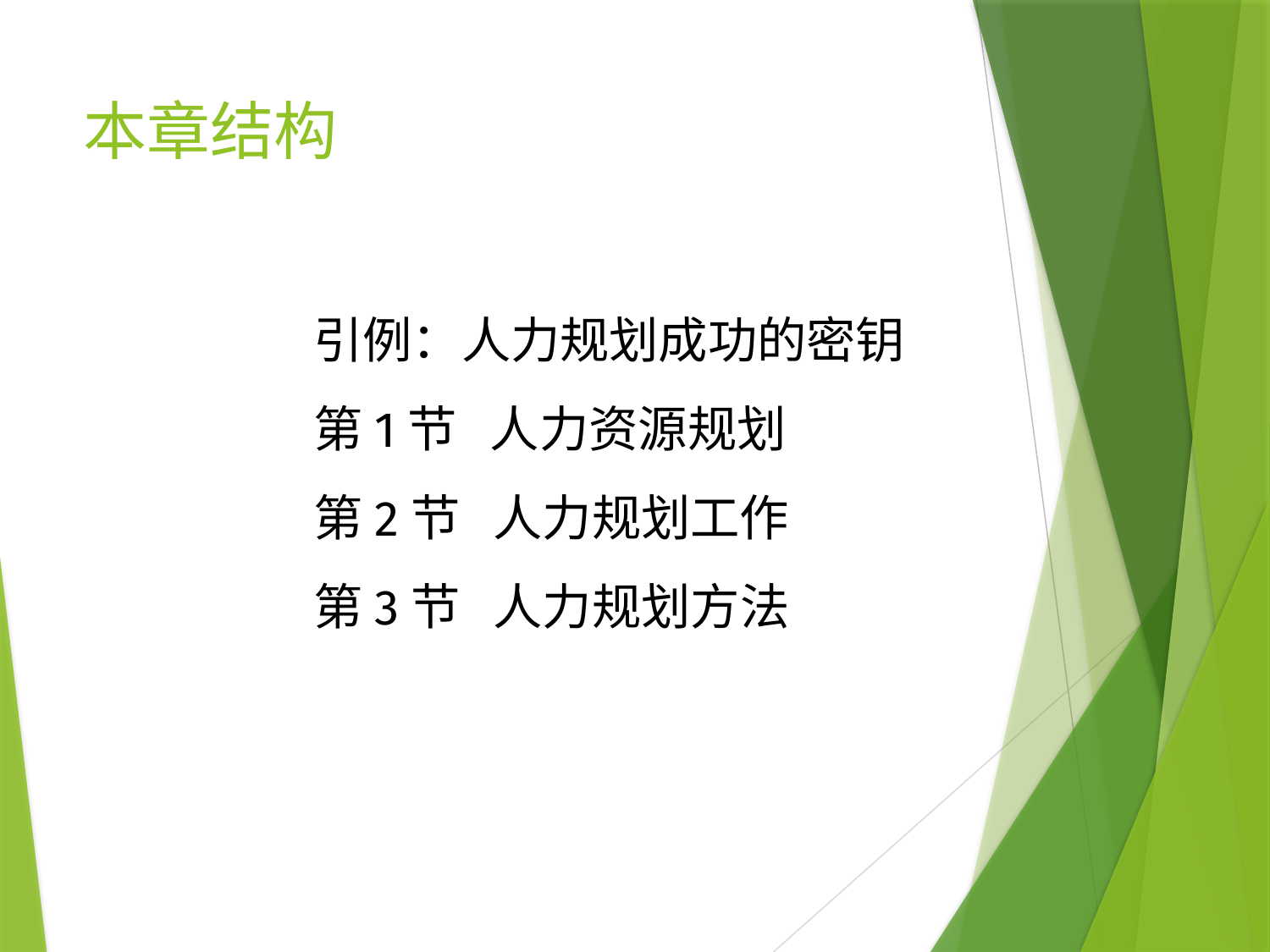

# 本章结构

引例：人力规划成功的密钥
第1节   人力资源规划
第2节   人力规划工作
第3节   人力规划方法